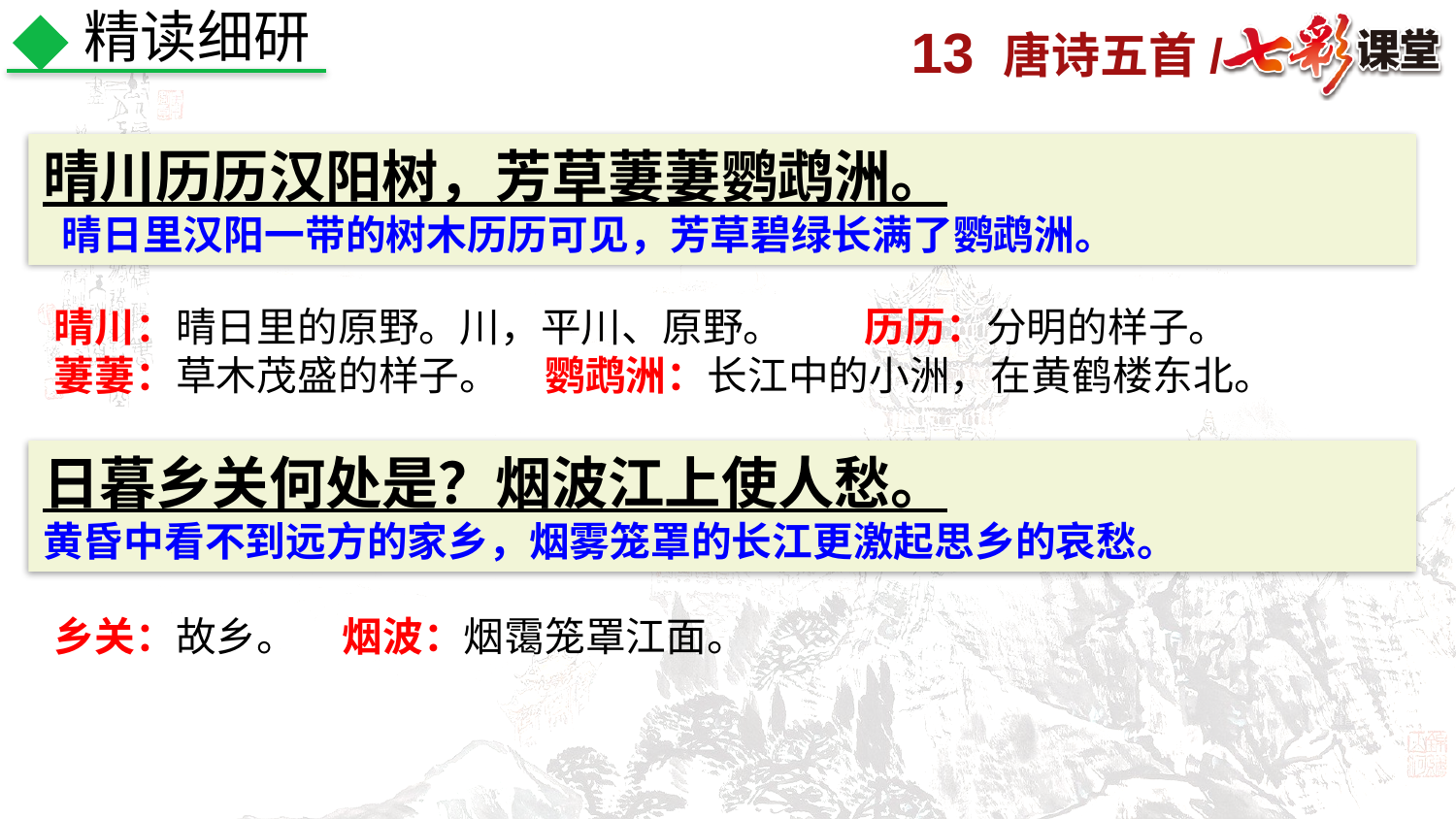

精读细研

晴川历历汉阳树，芳草萋萋鹦鹉洲。
 晴日里汉阳一带的树木历历可见，芳草碧绿长满了鹦鹉洲。
晴川：晴日里的原野。川，平川、原野。         历历：分明的样子。
萋萋：草木茂盛的样子。     鹦鹉洲：长江中的小洲，在黄鹤楼东北。
日暮乡关何处是？烟波江上使人愁。
黄昏中看不到远方的家乡，烟雾笼罩的长江更激起思乡的哀愁。
乡关：故乡。     烟波：烟霭笼罩江面。